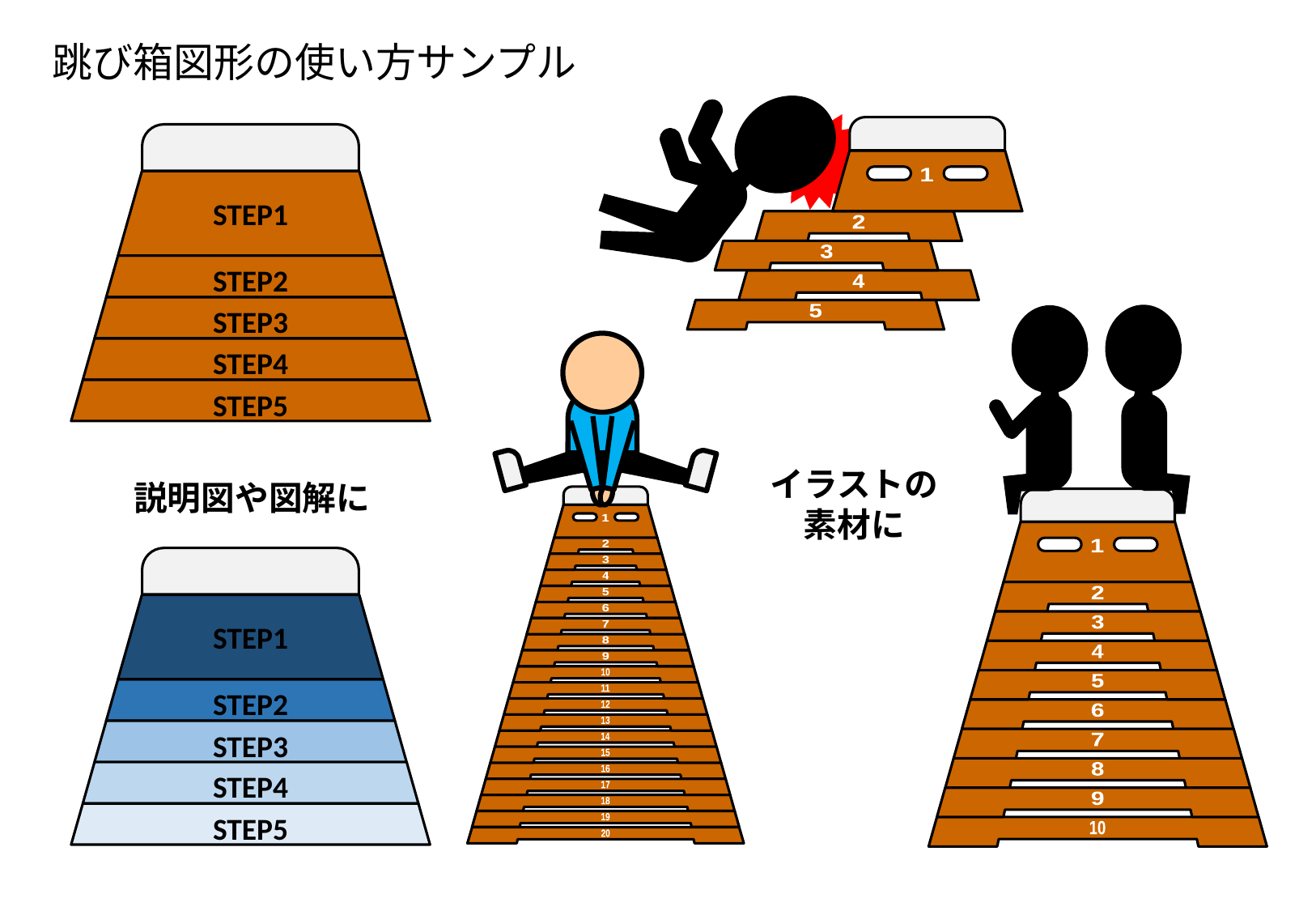

跳び箱図形の使い方サンプル

1

2

3

4

5
6

STEP1
STEP2
STEP3
STEP4
STEP5

1

2

3

4

5

6

7

8

9

10

イラストの
素材に
説明図や図解に

1

2

3

4

5

6

7

8

9

10

11

12

13

14

15

16

17

18

19

20

STEP1
STEP2
STEP3
STEP4
STEP5